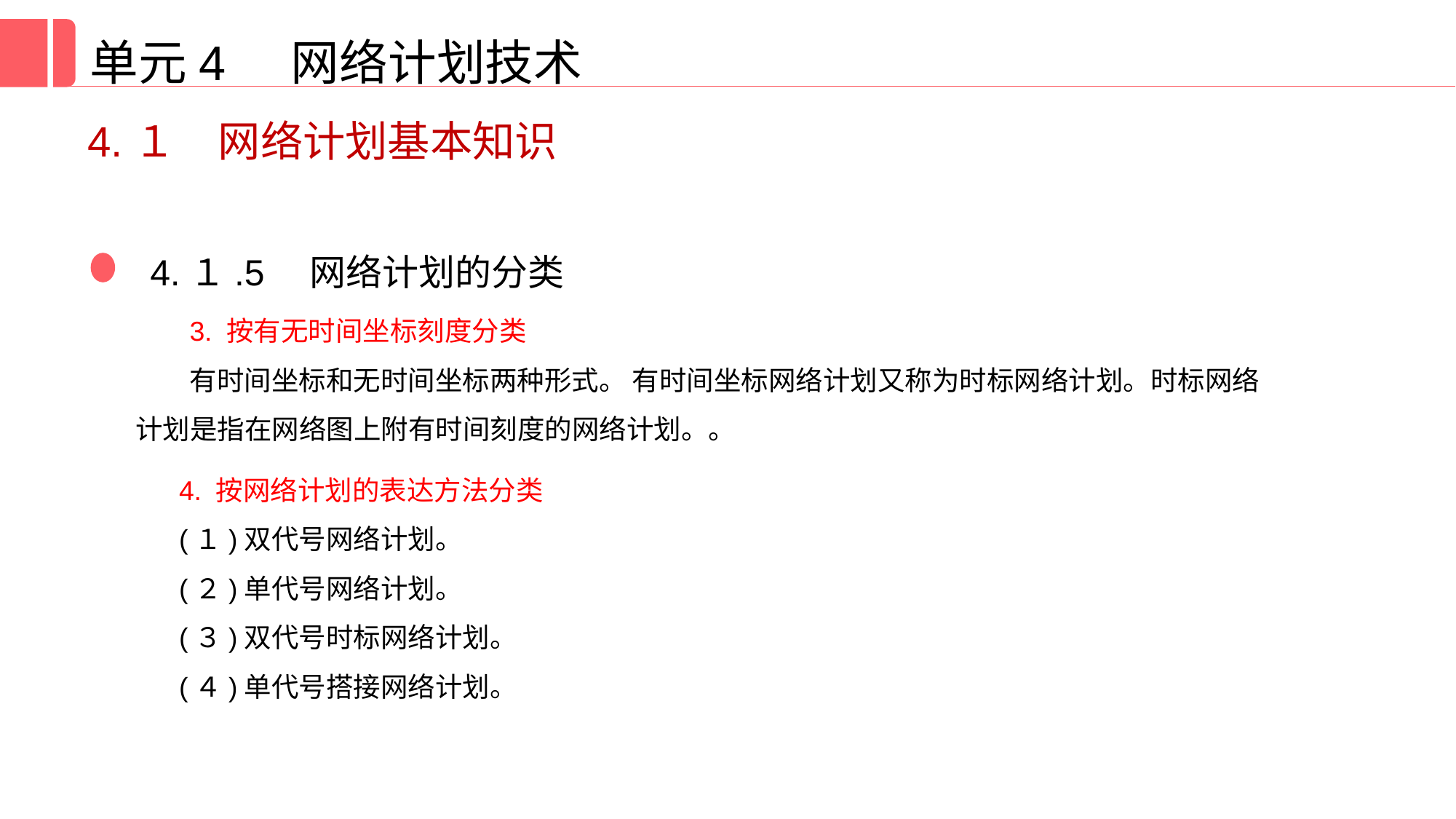

单元4    网络计划技术

4.１　网络计划基本知识
4.１.5　网络计划的分类

3. 按有无时间坐标刻度分类
有时间坐标和无时间坐标两种形式。 有时间坐标网络计划又称为时标网络计划。时标网络计划是指在网络图上附有时间刻度的网络计划。。
4. 按网络计划的表达方法分类
(１)双代号网络计划。
(２)单代号网络计划。
(３)双代号时标网络计划。
(４)单代号搭接网络计划。